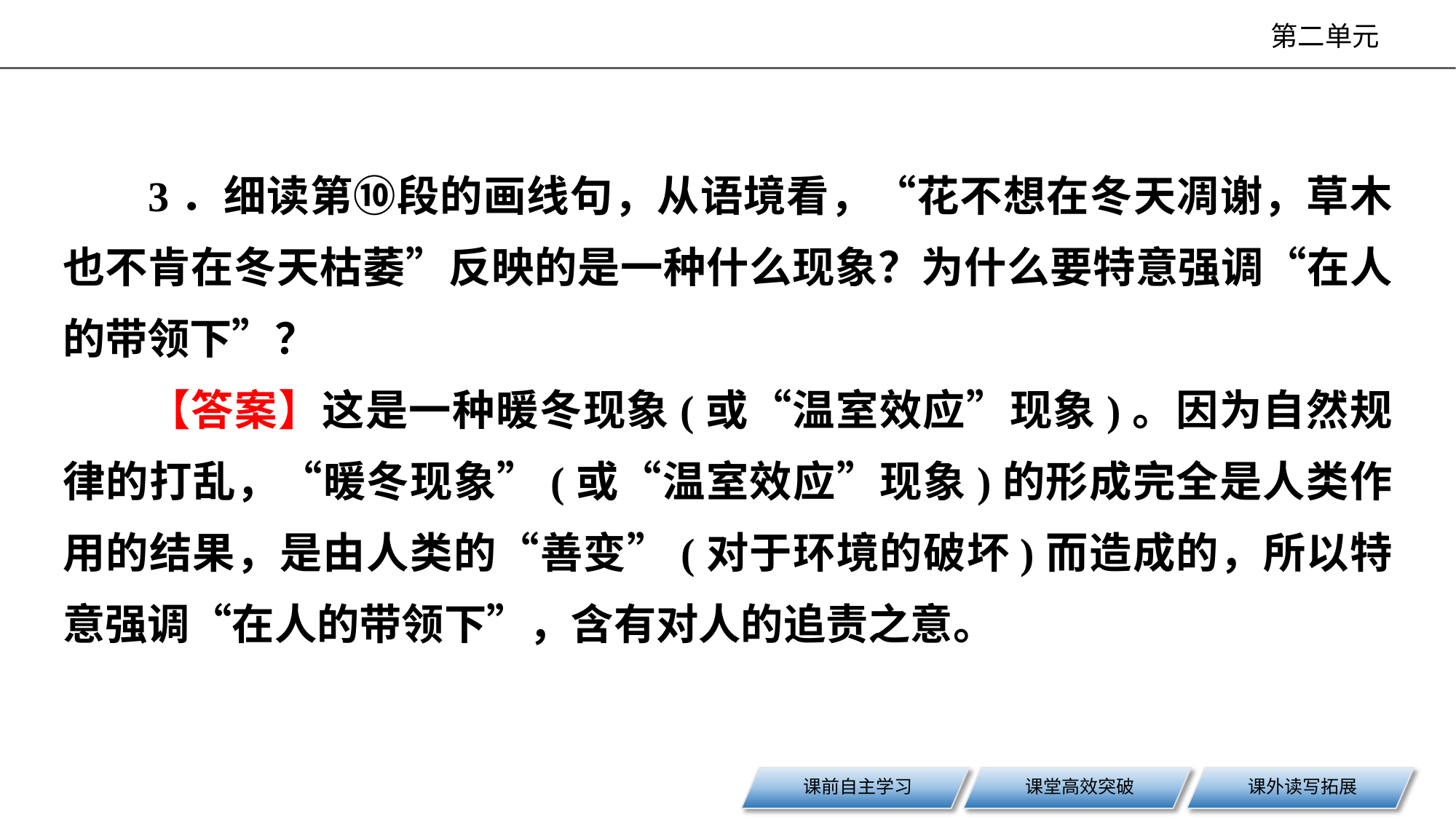

3．细读第⑩段的画线句，从语境看，“花不想在冬天凋谢，草木也不肯在冬天枯萎”反映的是一种什么现象？为什么要特意强调“在人的带领下”？
【答案】这是一种暖冬现象(或“温室效应”现象)。因为自然规律的打乱，“暖冬现象”(或“温室效应”现象)的形成完全是人类作用的结果，是由人类的“善变”(对于环境的破坏)而造成的，所以特意强调“在人的带领下”，含有对人的追责之意。